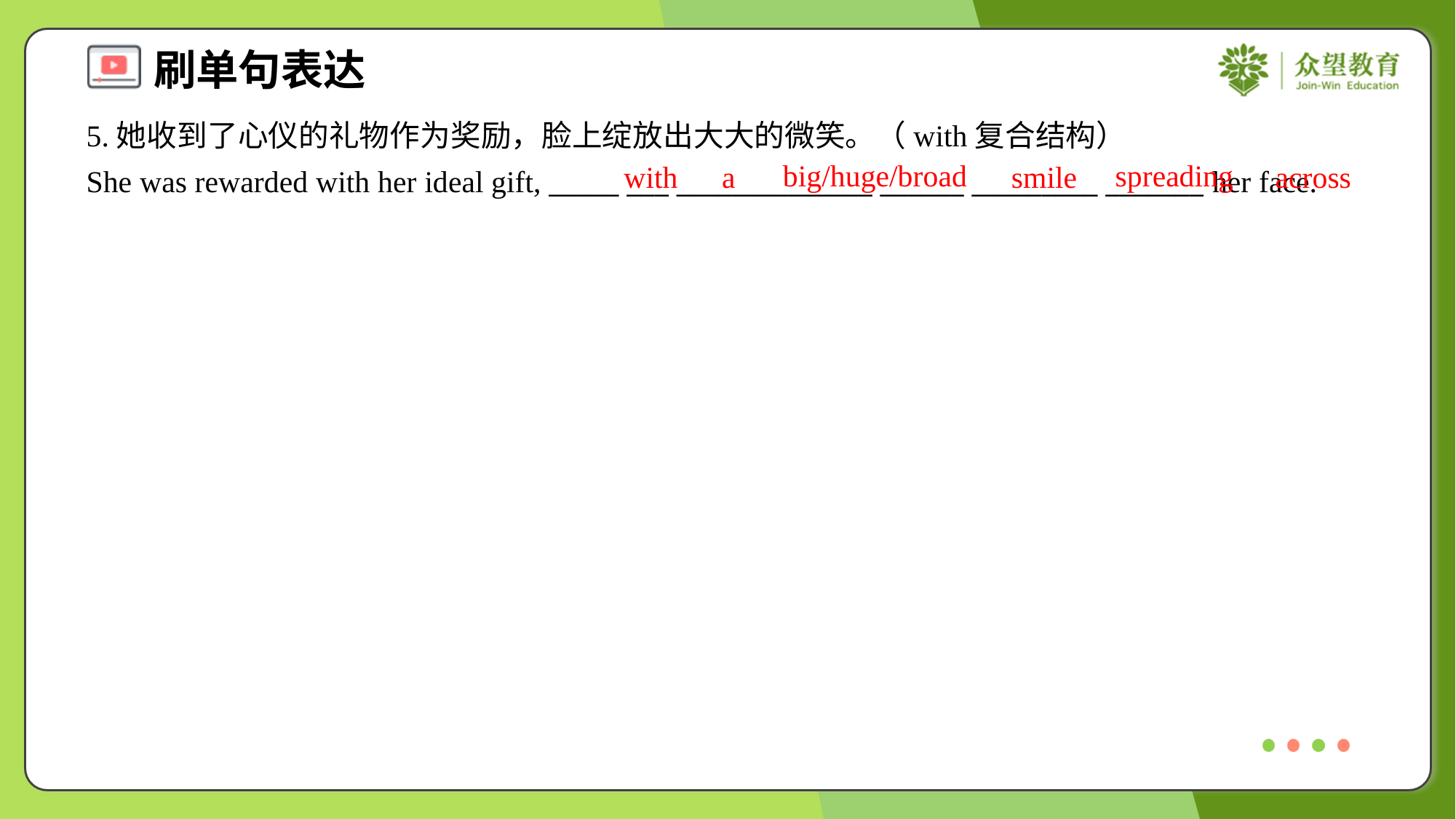

5.她收到了心仪的礼物作为奖励，脸上绽放出大大的微笑。（with复合结构）
She was rewarded with her ideal gift, _____ ___ ______________ ______ _________ _______ her face.
big/huge/broad
spreading
with
a
smile
across